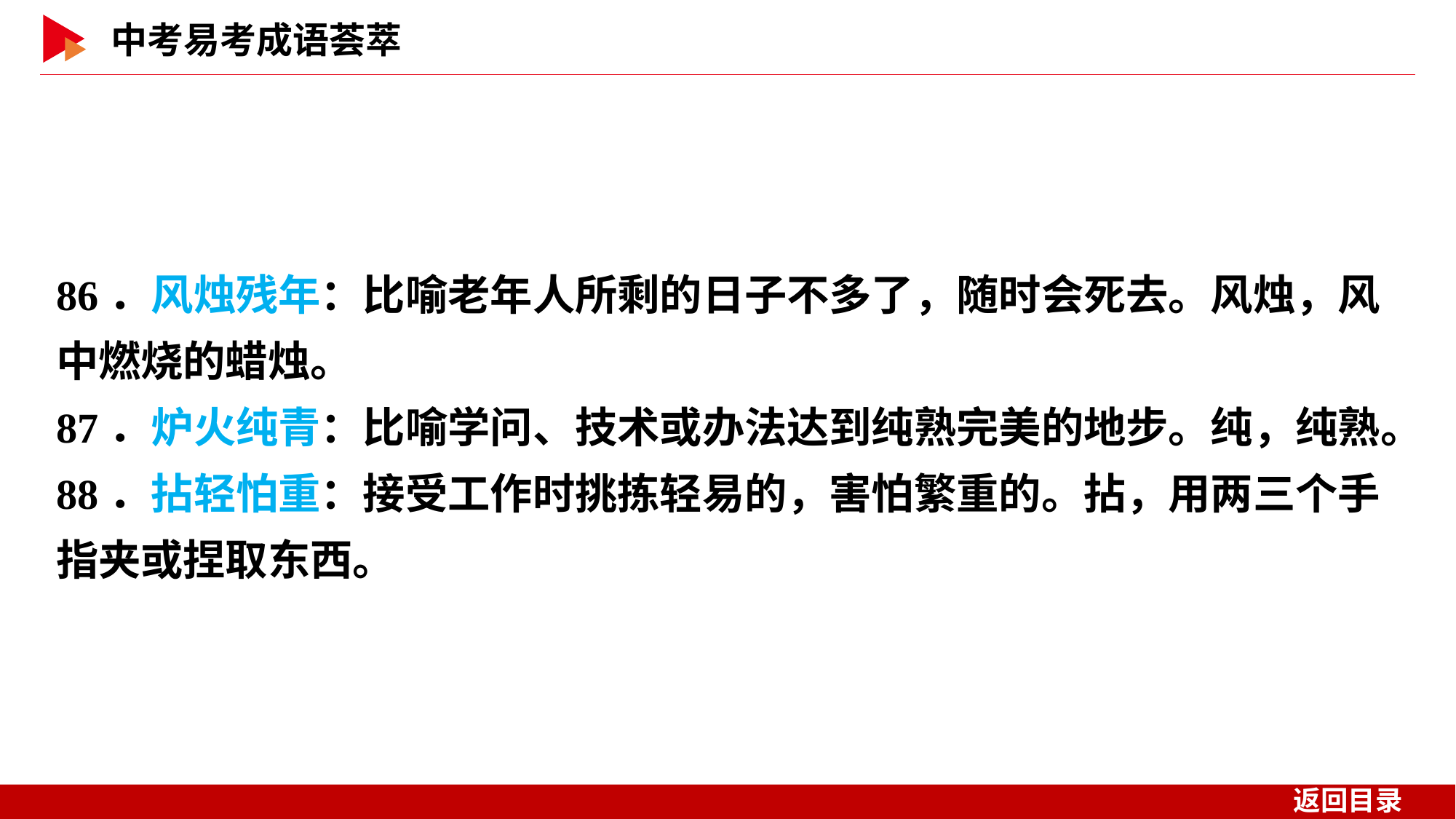

86．风烛残年：比喻老年人所剩的日子不多了，随时会死去。风烛，风中燃烧的蜡烛。
87．炉火纯青：比喻学问、技术或办法达到纯熟完美的地步。纯，纯熟。
88．拈轻怕重：接受工作时挑拣轻易的，害怕繁重的。拈，用两三个手指夹或捏取东西。